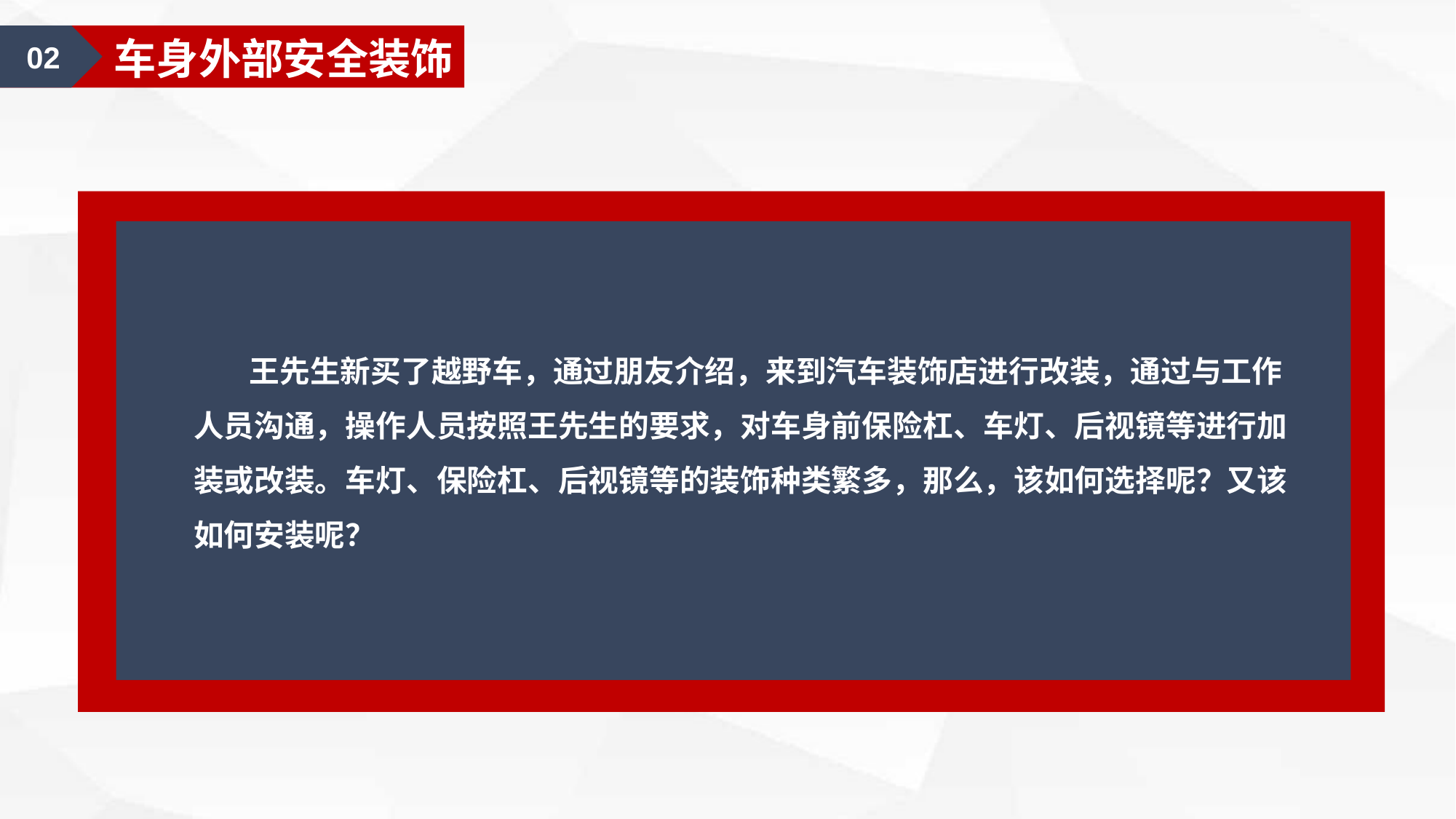

02
车身外部安全装饰

       王先生新买了越野车，通过朋友介绍，来到汽车装饰店进行改装，通过与工作
人员沟通，操作人员按照王先生的要求，对车身前保险杠、车灯、后视镜等进行加装或改装。车灯、保险杠、后视镜等的装饰种类繁多，那么，该如何选择呢？又该如何安装呢？